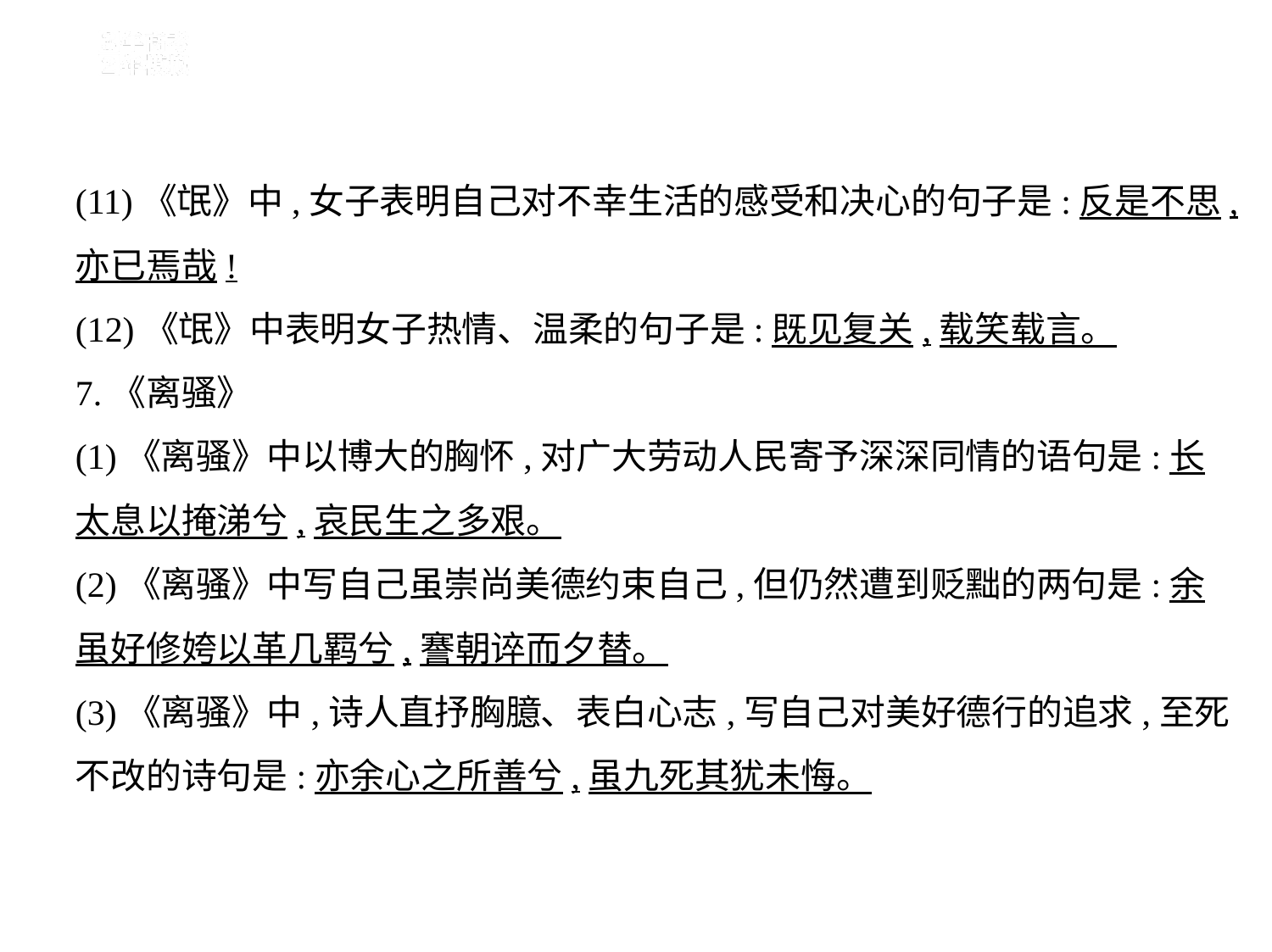

(11)《氓》中,女子表明自己对不幸生活的感受和决心的句子是:反是不思,
亦已焉哉!
(12)《氓》中表明女子热情、温柔的句子是:既见复关,载笑载言。
7.《离骚》
(1)《离骚》中以博大的胸怀,对广大劳动人民寄予深深同情的语句是:长
太息以掩涕兮,哀民生之多艰。
(2)《离骚》中写自己虽崇尚美德约束自己,但仍然遭到贬黜的两句是:余
虽好修姱以革几羁兮,謇朝谇而夕替。
(3)《离骚》中,诗人直抒胸臆、表白心志,写自己对美好德行的追求,至死
不改的诗句是:亦余心之所善兮,虽九死其犹未悔。